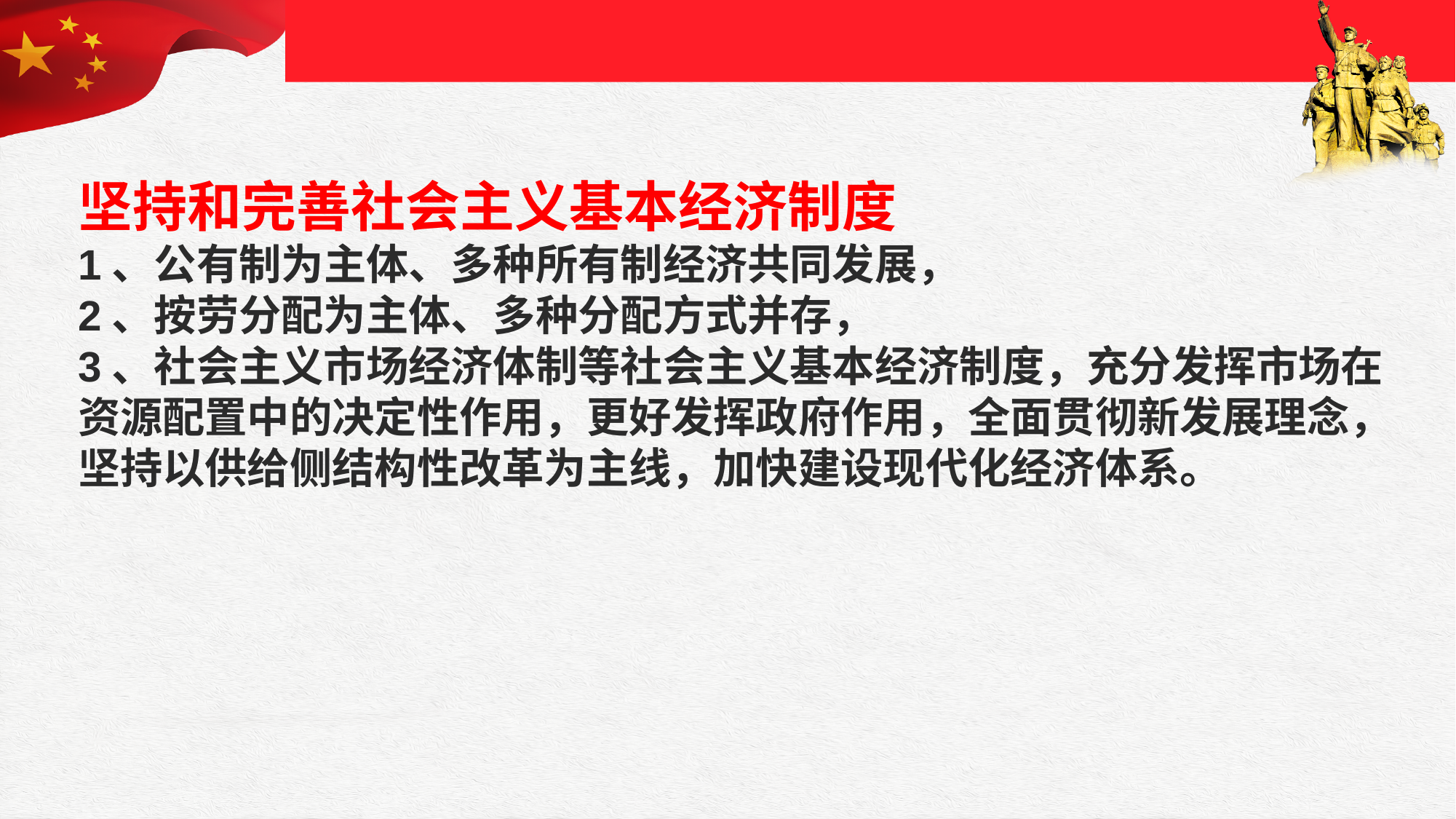

坚持和完善社会主义基本经济制度
1、公有制为主体、多种所有制经济共同发展，
2、按劳分配为主体、多种分配方式并存，
3、社会主义市场经济体制等社会主义基本经济制度，充分发挥市场在
资源配置中的决定性作用，更好发挥政府作用，全面贯彻新发展理念，
坚持以供给侧结构性改革为主线，加快建设现代化经济体系。